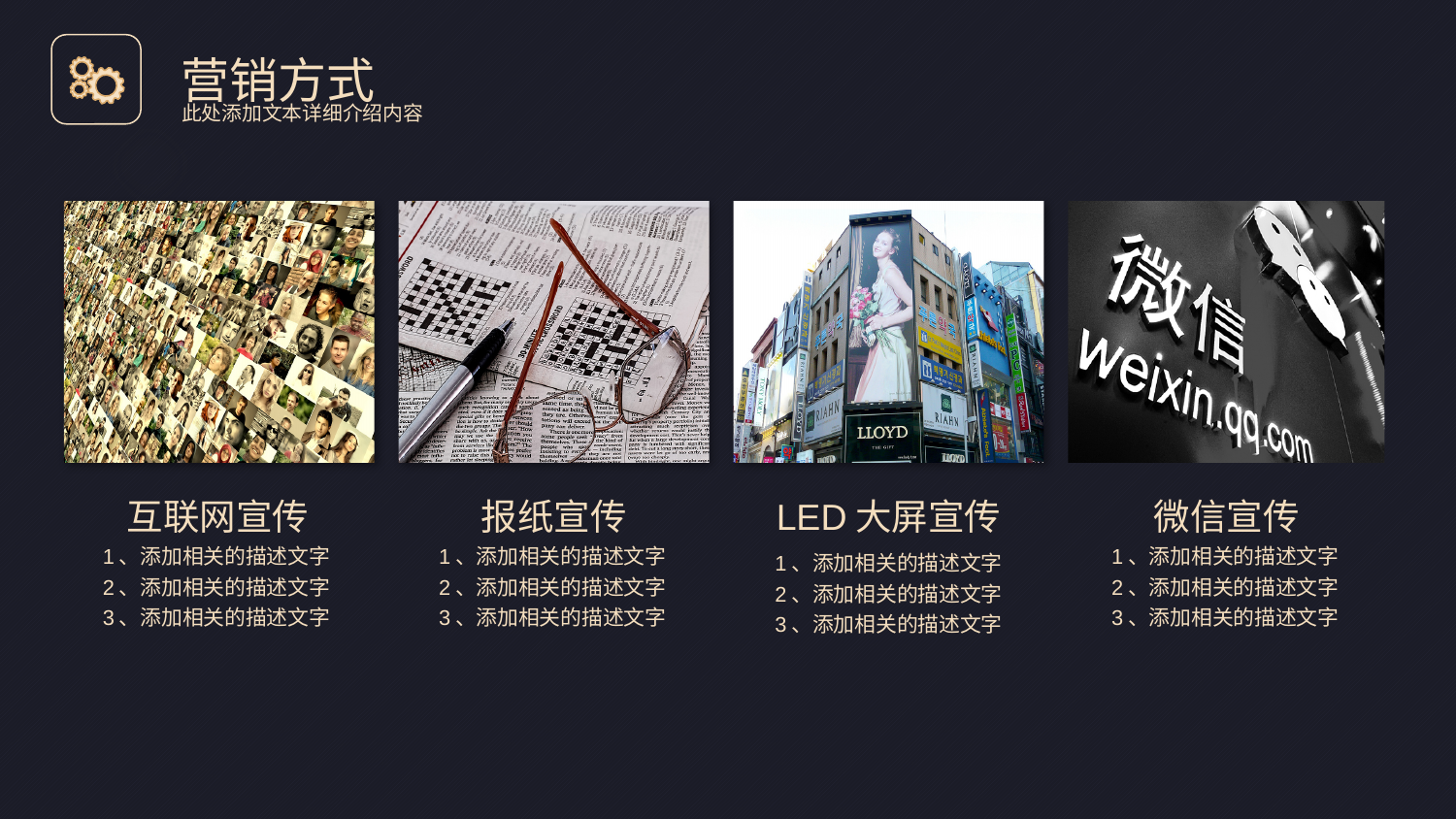

营销方式

此处添加文本详细介绍内容

互联网宣传
1、添加相关的描述文字
2、添加相关的描述文字
3、添加相关的描述文字

报纸宣传
1、添加相关的描述文字
2、添加相关的描述文字
3、添加相关的描述文字

LED大屏宣传
1、添加相关的描述文字
2、添加相关的描述文字
3、添加相关的描述文字

微信宣传
1、添加相关的描述文字
2、添加相关的描述文字
3、添加相关的描述文字